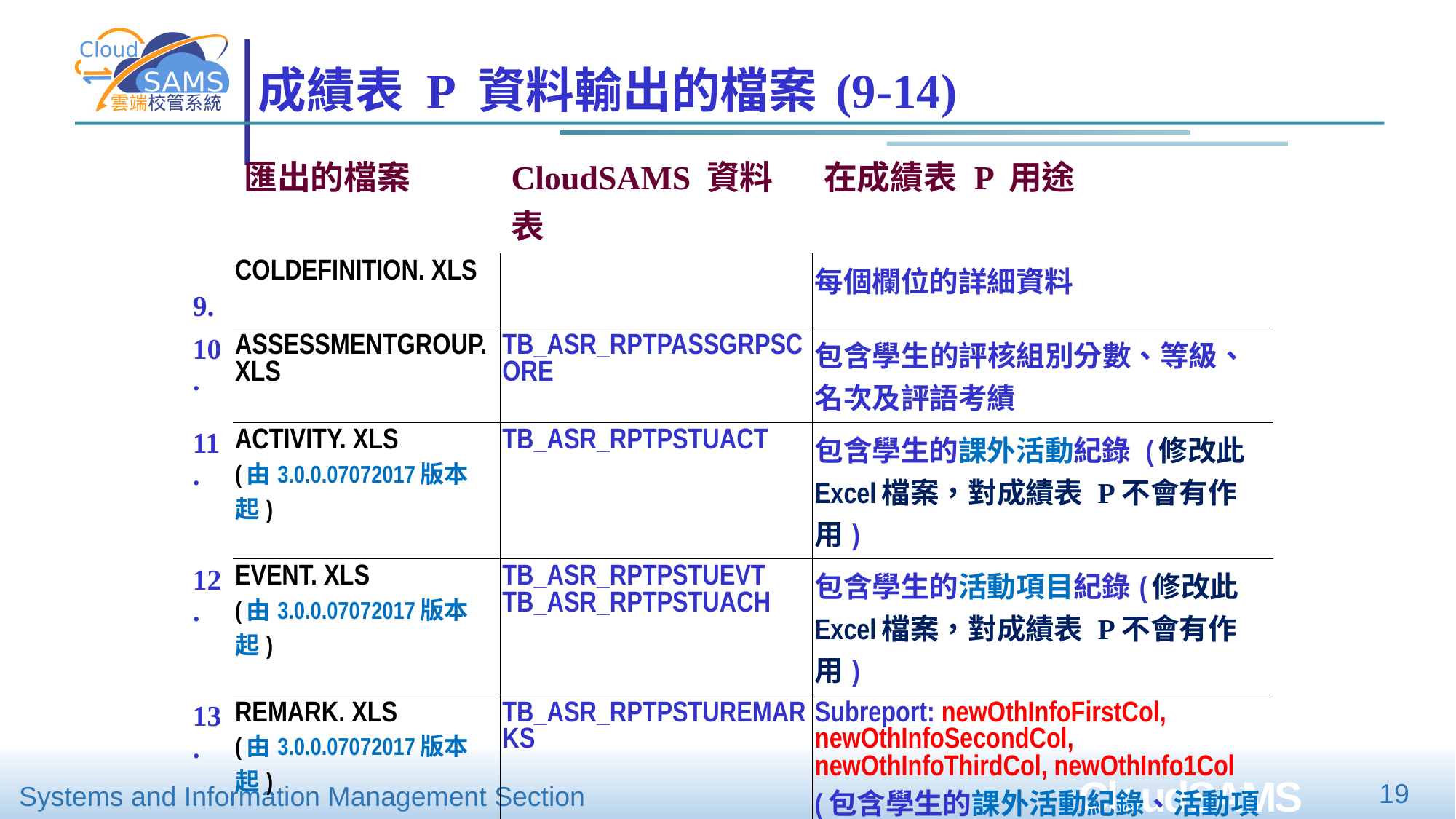

# 成績表 P 資料輸出的檔案 (9-14)
|  | 匯出的檔案 | CloudSAMS 資料表 | 在成績表 P 用途 |
| --- | --- | --- | --- |
| 9. | COLDEFINITION. XLS |  | 每個欄位的詳細資料 |
| 10. | ASSESSMENTGROUP. XLS | TB\_ASR\_RPTPASSGRPSCORE | 包含學生的評核組別分數、等級、名次及評語考績 |
| 11. | ACTIVITY. XLS (由3.0.0.07072017版本起) | TB\_ASR\_RPTPSTUACT | 包含學生的課外活動紀錄 (修改此Excel檔案，對成績表 P不會有作用) |
| 12. | EVENT. XLS (由3.0.0.07072017版本起) | TB\_ASR\_RPTPSTUEVT TB\_ASR\_RPTPSTUACH | 包含學生的活動項目紀錄(修改此Excel檔案，對成績表 P不會有作用) |
| 13. | REMARK. XLS (由3.0.0.07072017版本起) | TB\_ASR\_RPTPSTUREMARKS | Subreport: newOthInfoFirstCol, newOthInfoSecondCol, newOthInfoThirdCol, newOthInfo1Col (包含學生的課外活動紀錄、活動項目紀錄、服務紀錄) |
| 14. | SERVICE. XLS (由3.0.0.07072017版本起) | TB\_ASR\_RPTPSTUSERVICES | 包含學生的服務紀錄(修改此Excel檔案，對成績表 P不會有作用) |
19